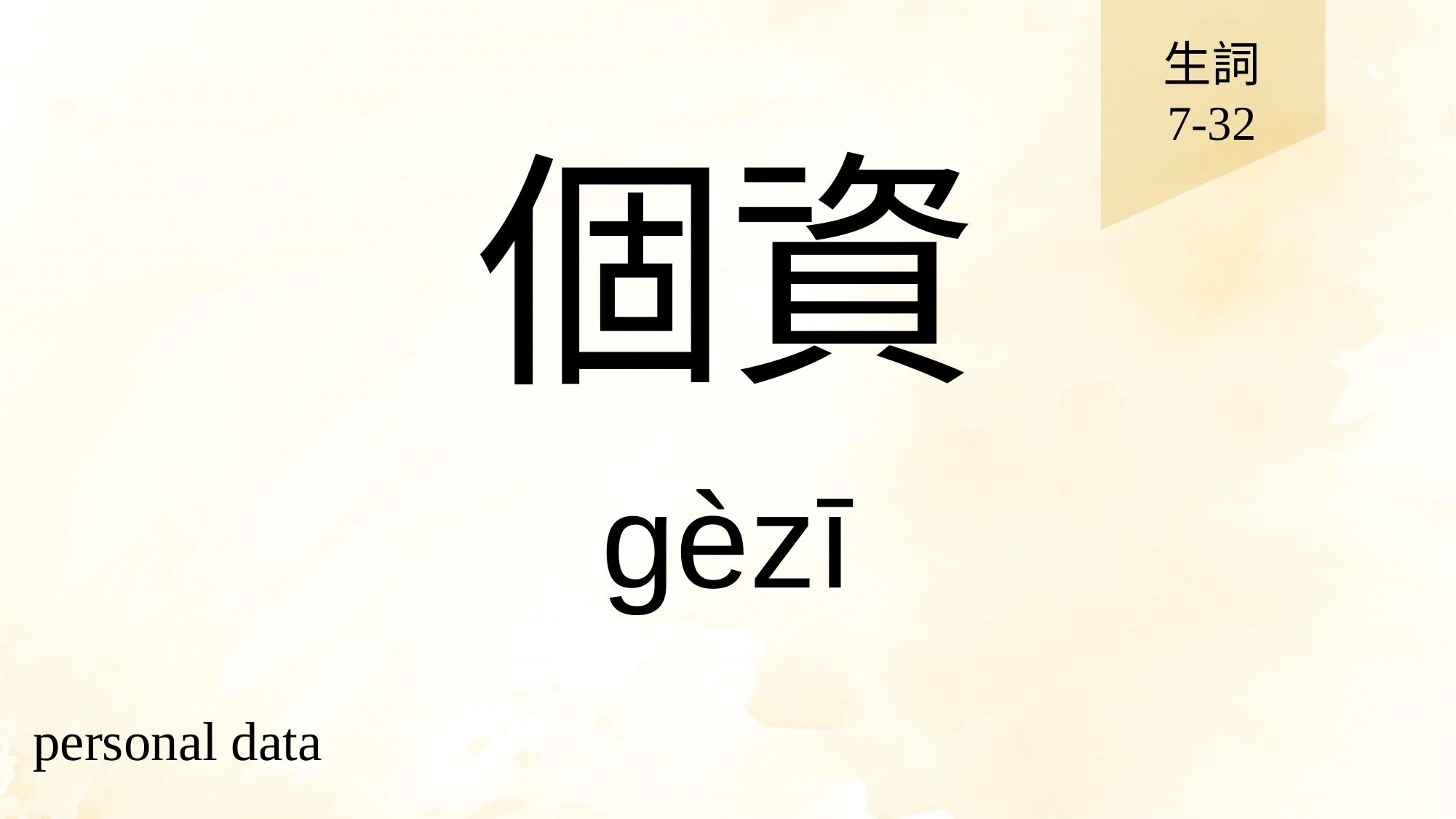

生詞
7-32
# 個資
gèzī
personal data